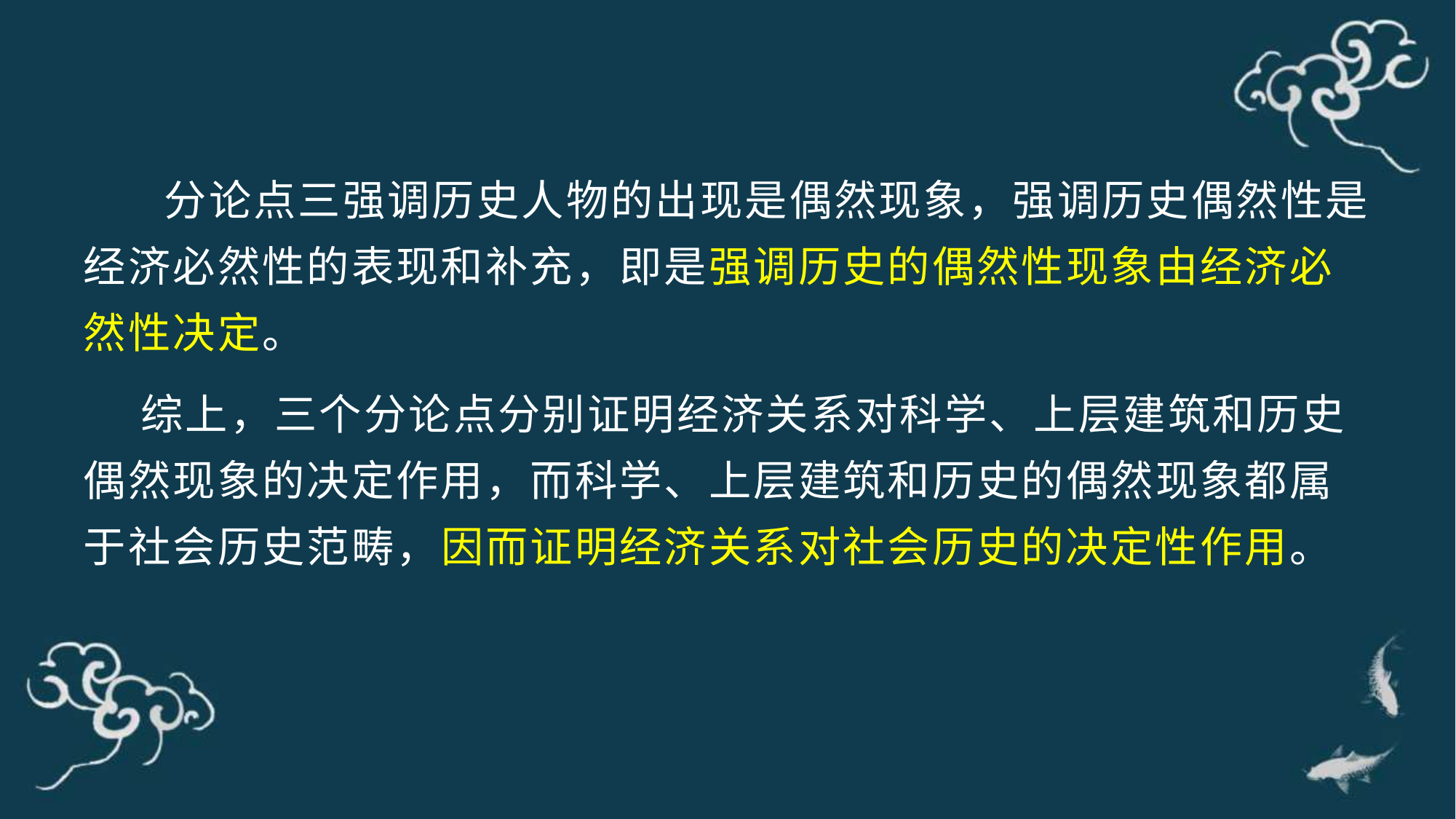

分论点三强调历史人物的出现是偶然现象，强调历史偶然性是经济必然性的表现和补充，即是强调历史的偶然性现象由经济必然性决定。
    综上，三个分论点分别证明经济关系对科学、上层建筑和历史偶然现象的决定作用，而科学、上层建筑和历史的偶然现象都属于社会历史范畴，因而证明经济关系对社会历史的决定性作用。